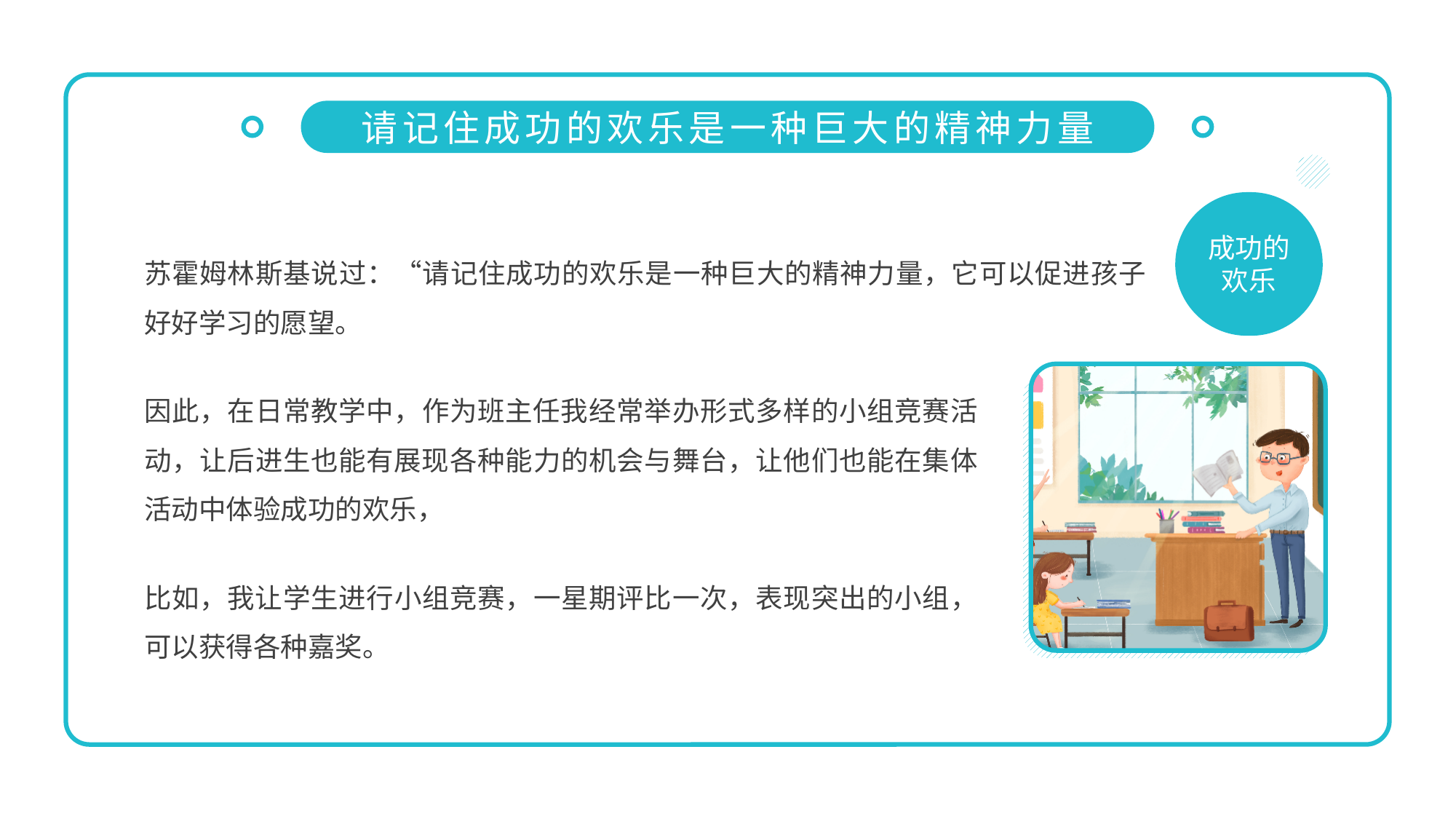

请记住成功的欢乐是一种巨大的精神力量

成功的欢乐
苏霍姆林斯基说过：“请记住成功的欢乐是一种巨大的精神力量，它可以促进孩子好好学习的愿望。

因此，在日常教学中，作为班主任我经常举办形式多样的小组竞赛活动，让后进生也能有展现各种能力的机会与舞台，让他们也能在集体活动中体验成功的欢乐，
比如，我让学生进行小组竞赛，一星期评比一次，表现突出的小组，可以获得各种嘉奖。